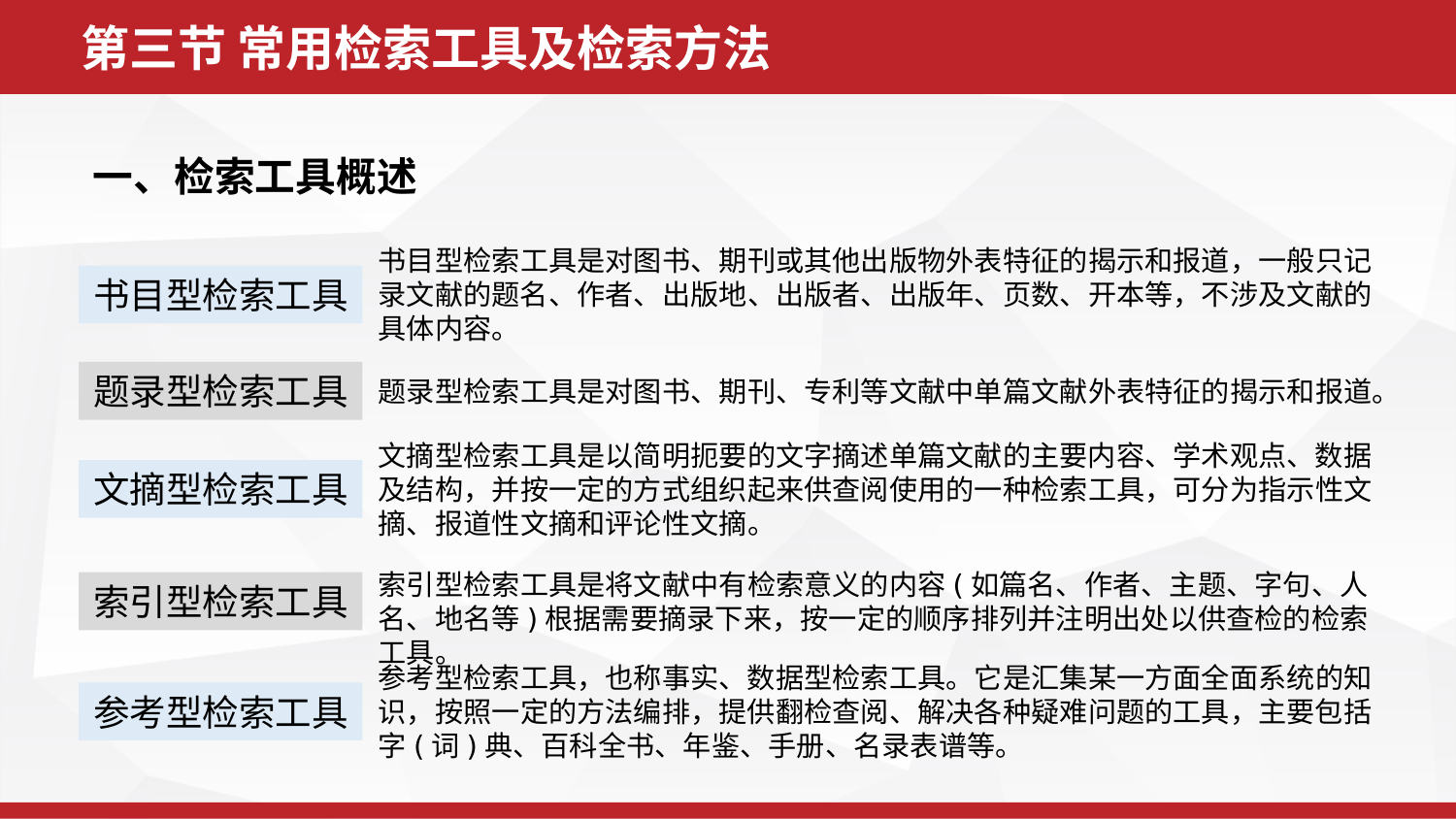

第三节 常用检索工具及检索方法
一、检索工具概述
书目型检索工具是对图书、期刊或其他出版物外表特征的揭示和报道，一般只记录文献的题名、作者、出版地、出版者、出版年、页数、开本等，不涉及文献的具体内容。
书目型检索工具
题录型检索工具
题录型检索工具是对图书、期刊、专利等文献中单篇文献外表特征的揭示和报道。
文摘型检索工具是以简明扼要的文字摘述单篇文献的主要内容、学术观点、数据及结构，并按一定的方式组织起来供查阅使用的一种检索工具，可分为指示性文摘、报道性文摘和评论性文摘。
文摘型检索工具
索引型检索工具是将文献中有检索意义的内容(如篇名、作者、主题、字句、人名、地名等)根据需要摘录下来，按一定的顺序排列并注明出处以供查检的检索工具。
索引型检索工具
参考型检索工具，也称事实、数据型检索工具。它是汇集某一方面全面系统的知识，按照一定的方法编排，提供翻检查阅、解决各种疑难问题的工具，主要包括字(词)典、百科全书、年鉴、手册、名录表谱等。
参考型检索工具